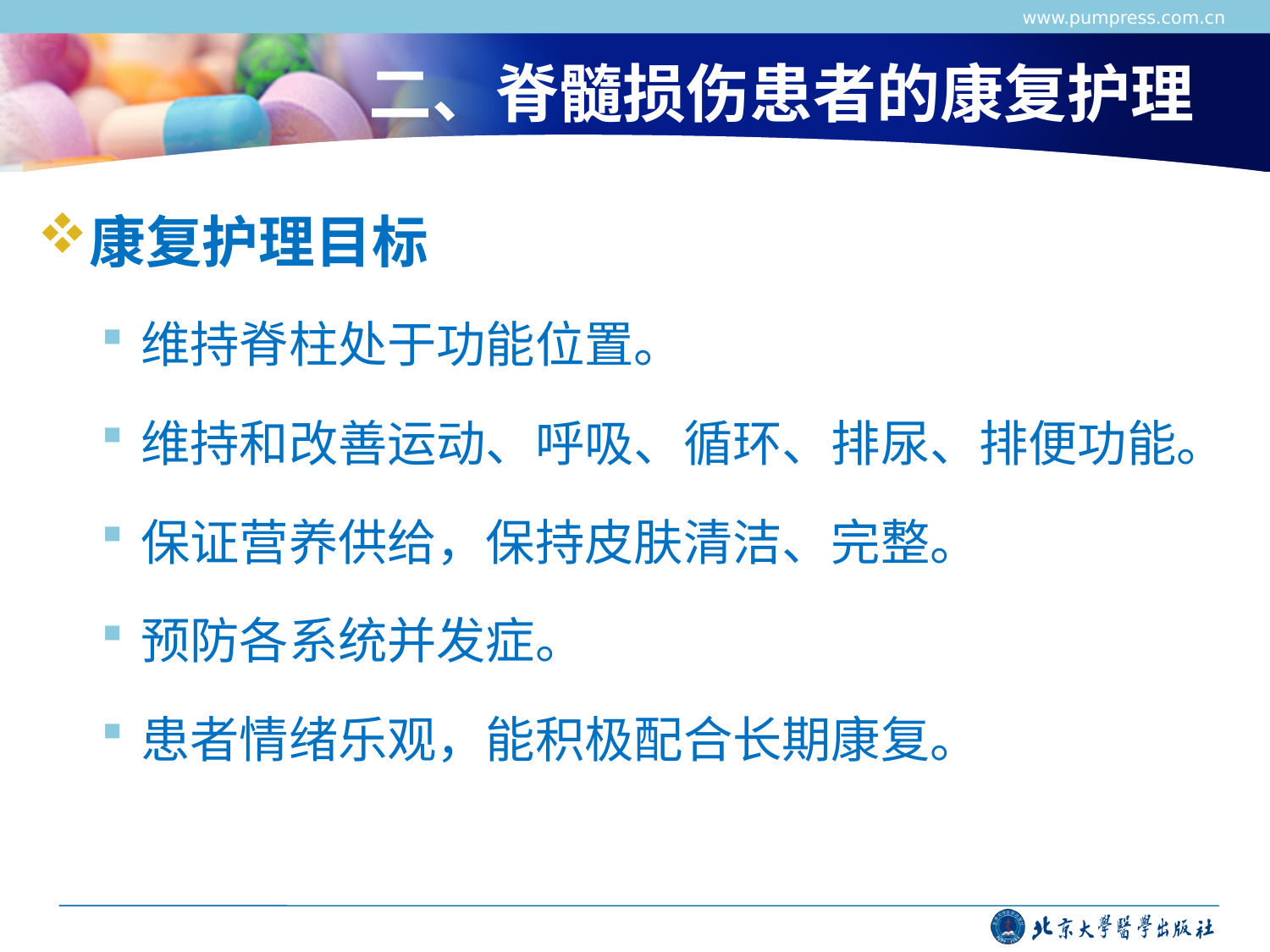

www.pumpress.com.cn
# 二、脊髓损伤患者的康复护理
康复护理目标
维持脊柱处于功能位置。
维持和改善运动、呼吸、循环、排尿、排便功能。
保证营养供给，保持皮肤清洁、完整。
预防各系统并发症。
患者情绪乐观，能积极配合长期康复。